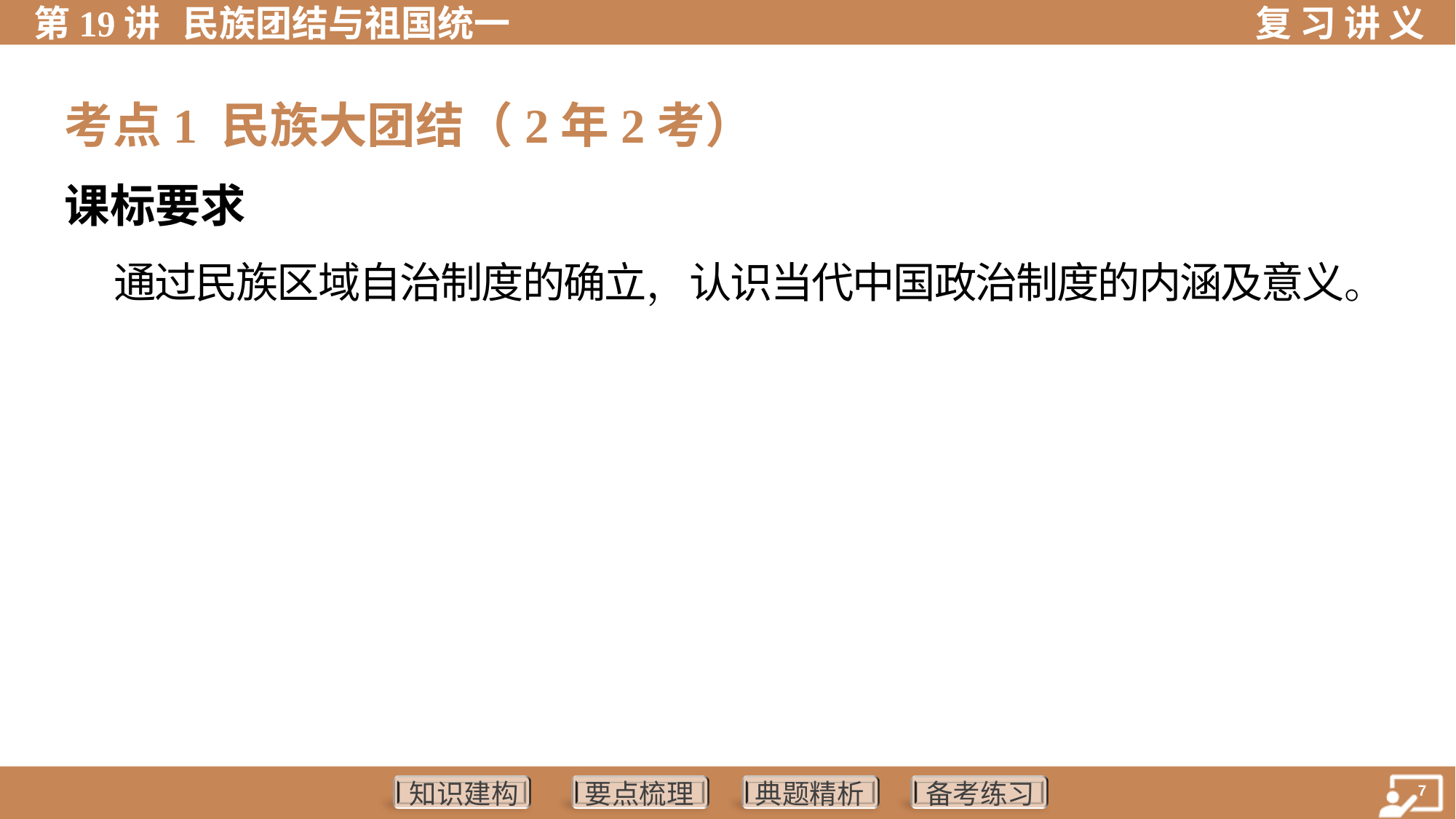

考点1 民族大团结（2年2考）
课标要求
    通过民族区域自治制度的确立，认识当代中国政治制度的内涵及意义。